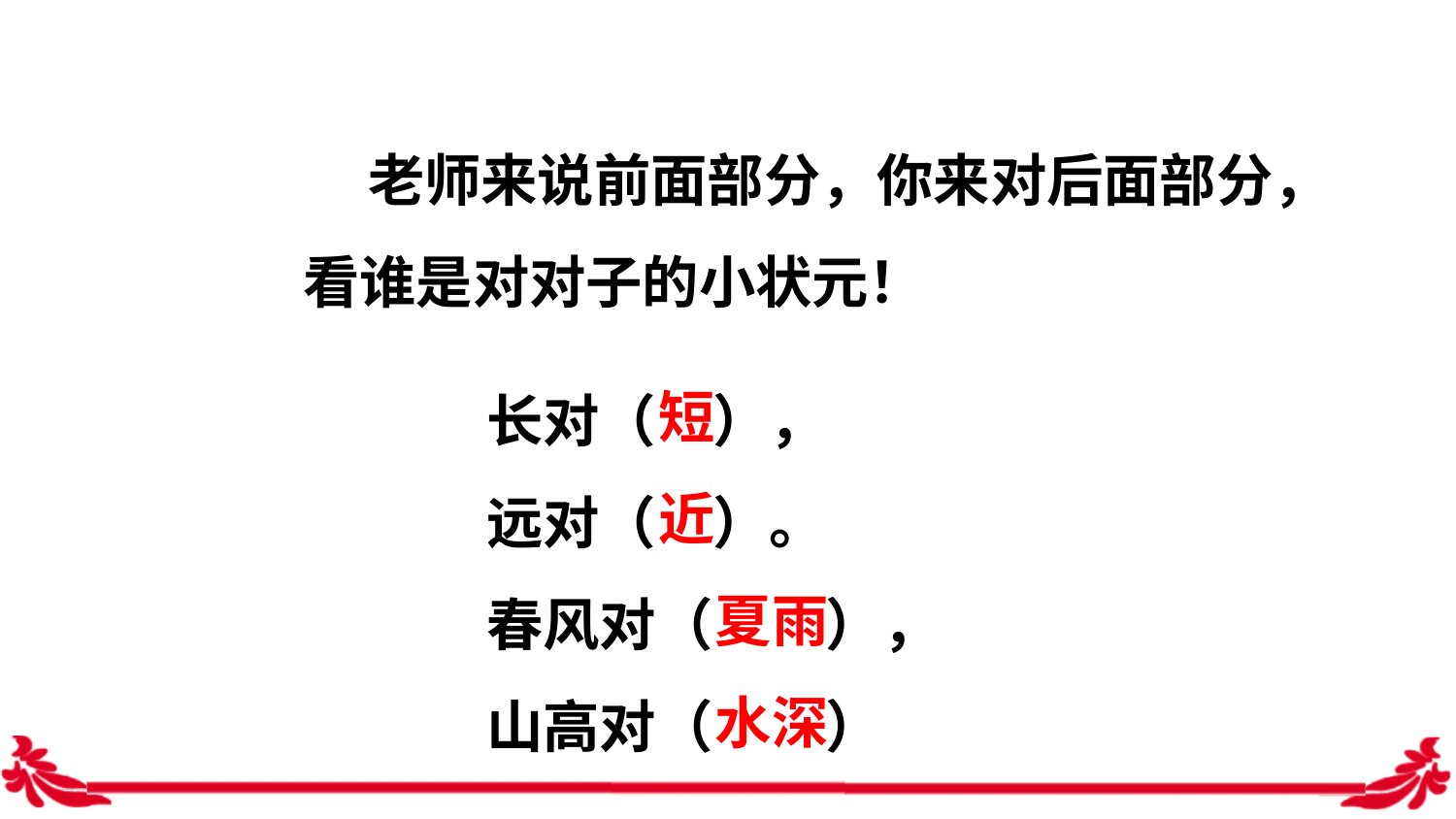

老师来说前面部分，你来对后面部分，看谁是对对子的小状元！
短
近
　夏雨
　水深
长对（　），
远对（　）。
春风对（　　），
山高对（　　）